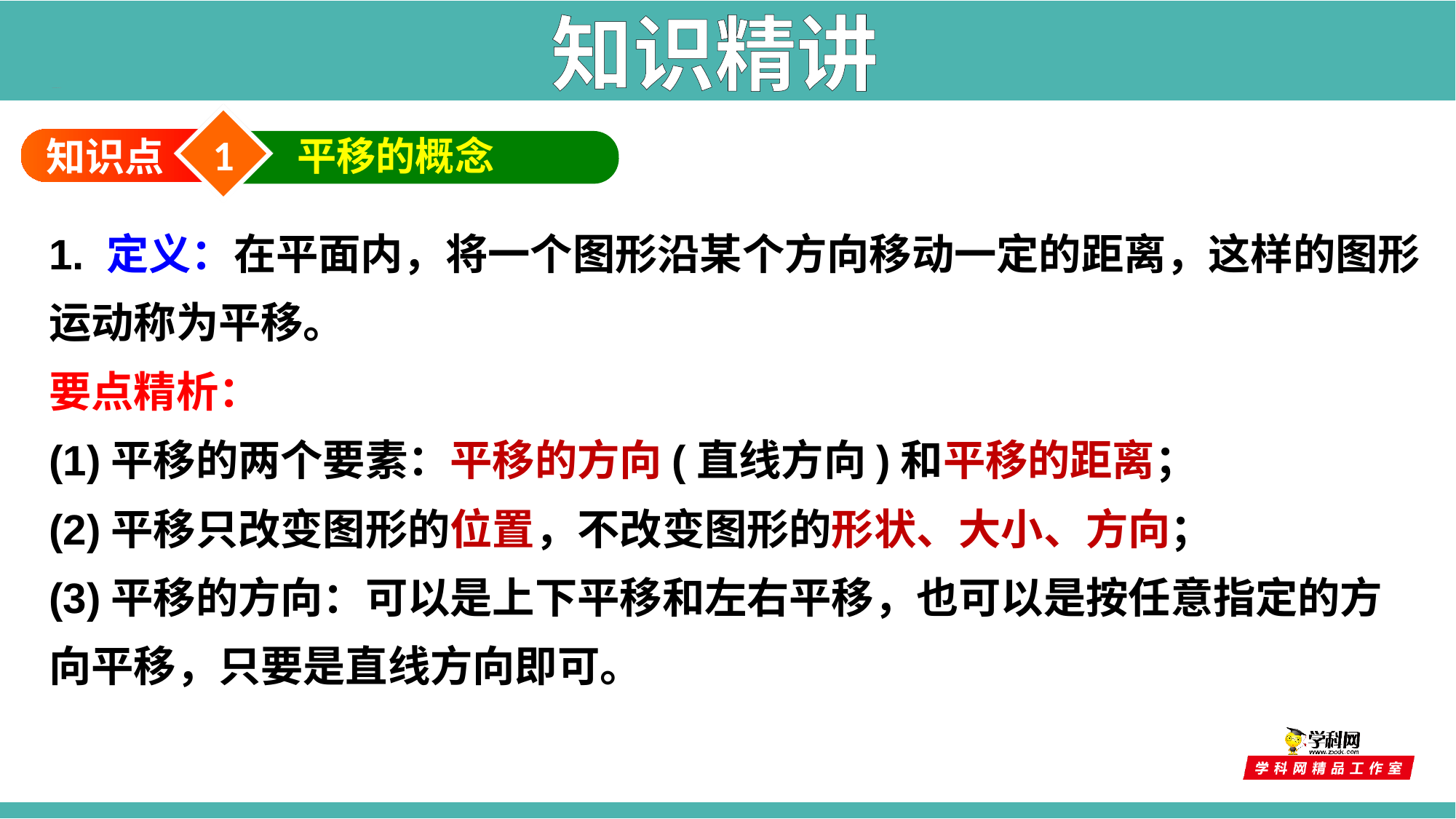

知识精讲
1
平移的概念
知识点

1. 定义：在平面内，将一个图形沿某个方向移动一定的距离，这样的图形运动称为平移。
要点精析：
(1)平移的两个要素：平移的方向(直线方向)和平移的距离；
(2)平移只改变图形的位置，不改变图形的形状、大小、方向；
(3)平移的方向：可以是上下平移和左右平移，也可以是按任意指定的方向平移，只要是直线方向即可。